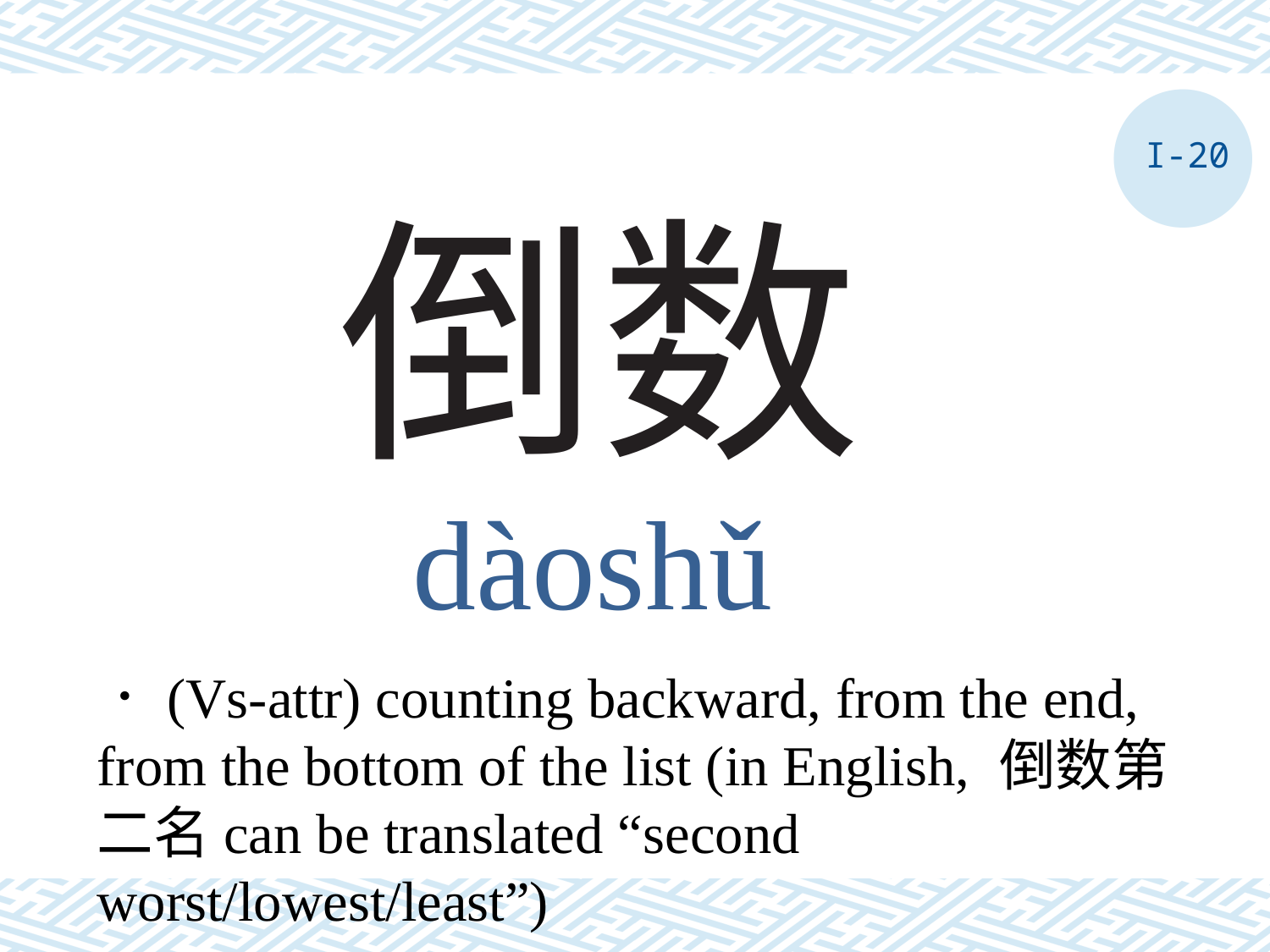

I-20

# 倒数
dàoshǔ
．(Vs-attr) counting backward, from the end, from the bottom of the list (in English, 倒数第二名can be translated “second worst/lowest/least”)